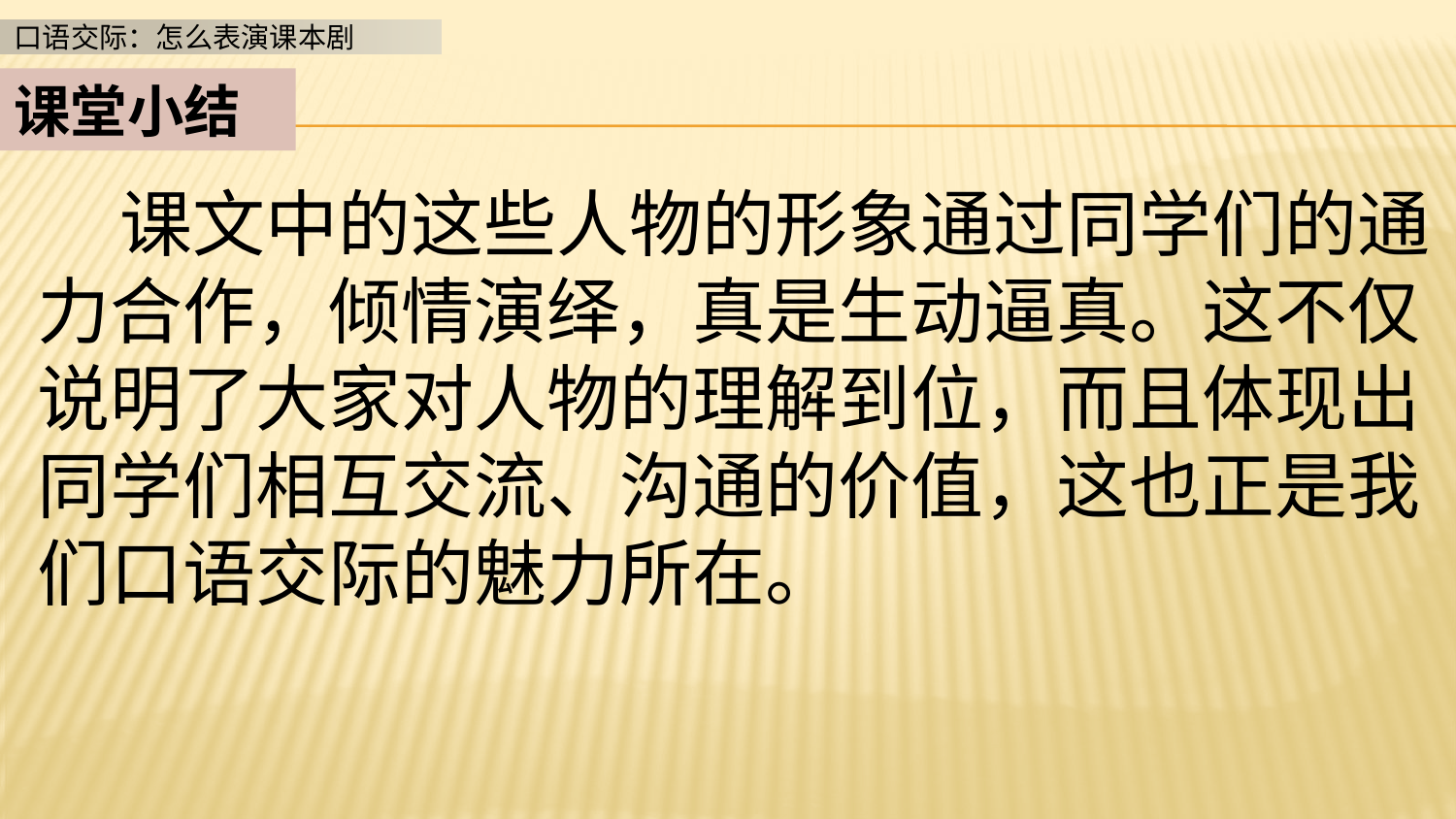

课堂小结
    课文中的这些人物的形象通过同学们的通力合作，倾情演绎，真是生动逼真。这不仅说明了大家对人物的理解到位，而且体现出同学们相互交流、沟通的价值，这也正是我们口语交际的魅力所在。